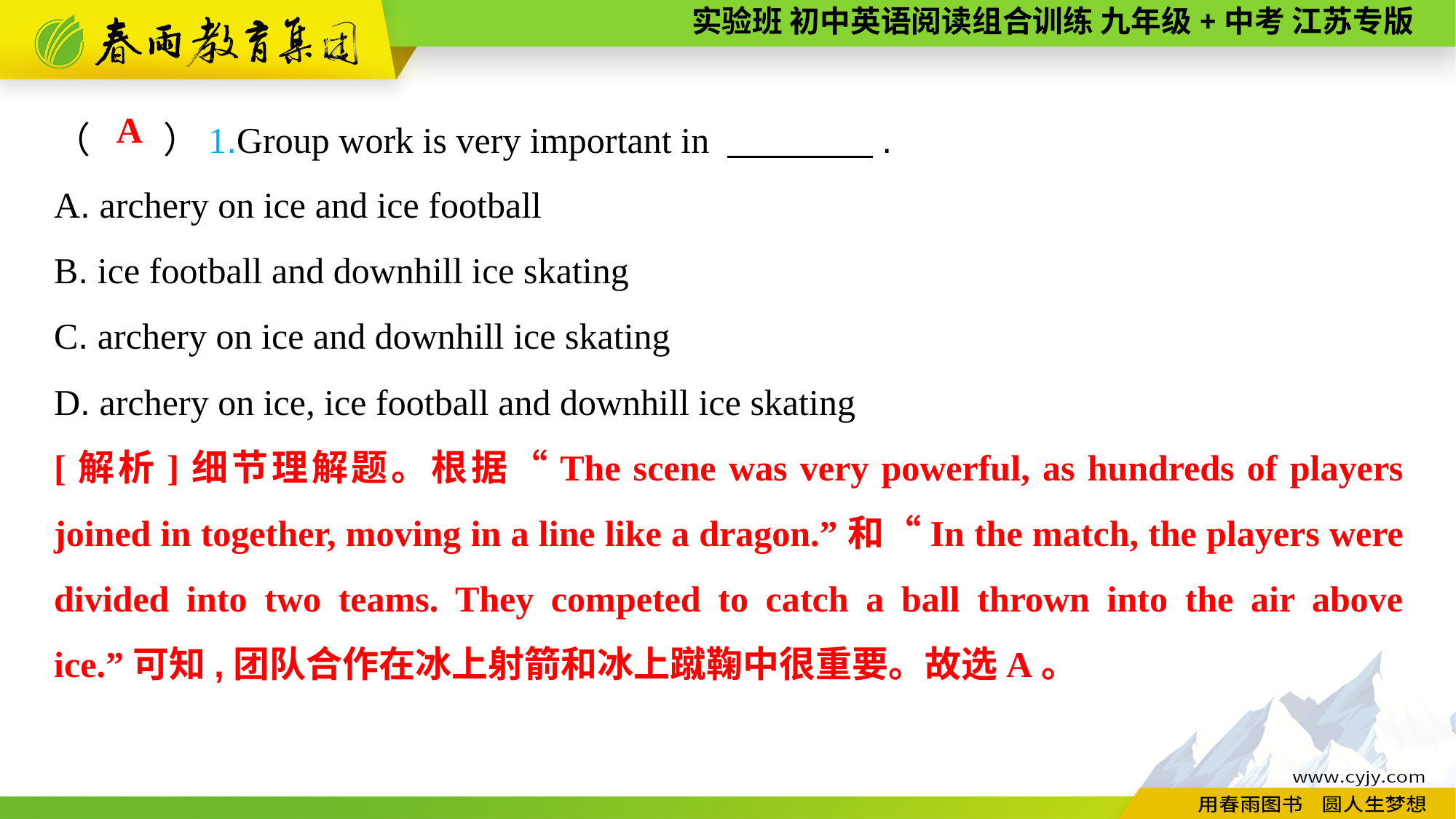

（　　）1.Group work is very important in 　　　　.
A. archery on ice and ice football
B. ice football and downhill ice skating
C. archery on ice and downhill ice skating
D. archery on ice, ice football and downhill ice skating
A
[解析]细节理解题。根据“The scene was very powerful, as hundreds of players joined in together, moving in a line like a dragon.”和“In the match, the players were divided into two teams. They competed to catch a ball thrown into the air above ice.”可知,团队合作在冰上射箭和冰上蹴鞠中很重要。故选A。